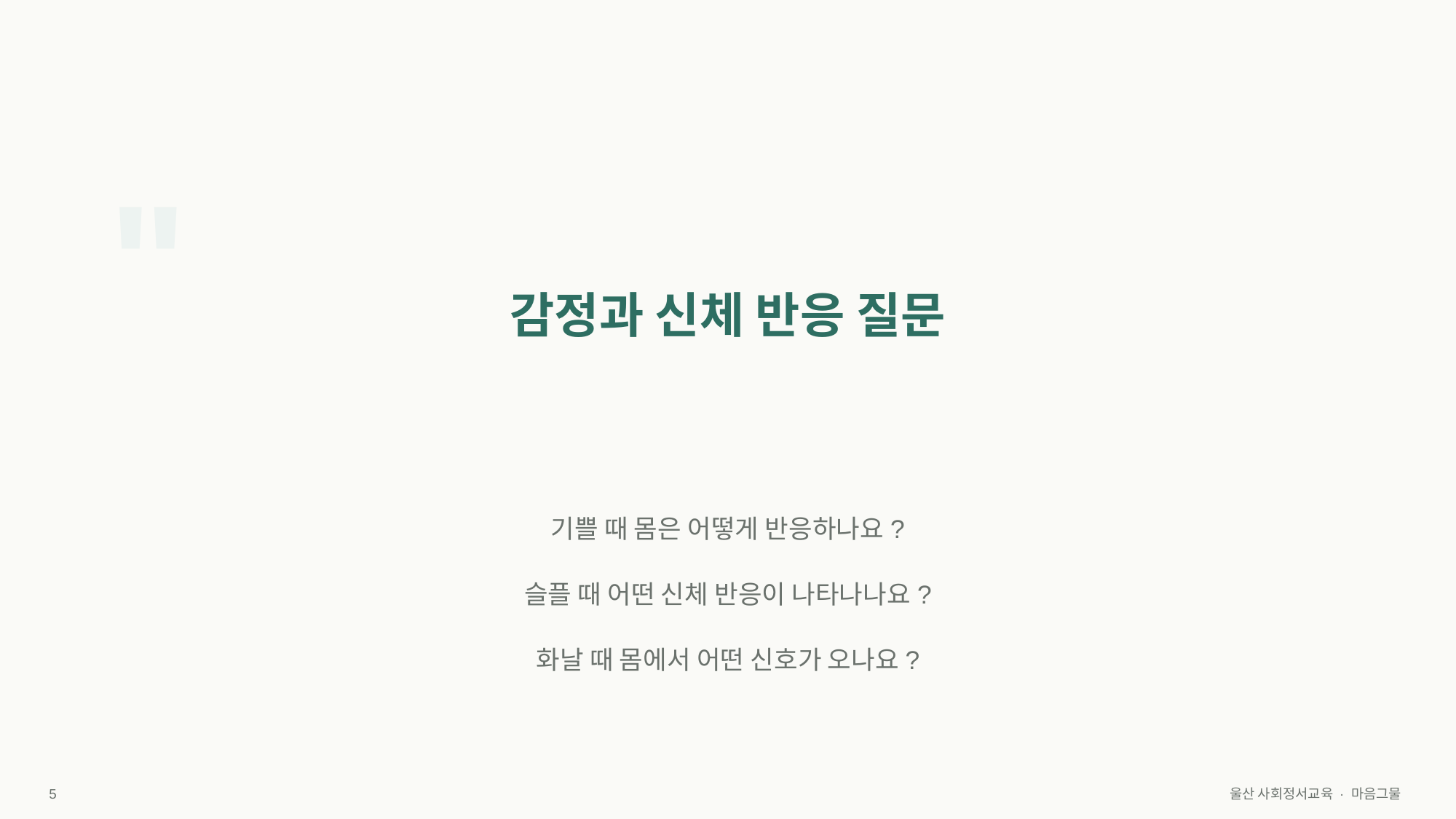

"
감정과 신체 반응 질문
기쁠 때 몸은 어떻게 반응하나요?
슬플 때 어떤 신체 반응이 나타나나요?
화날 때 몸에서 어떤 신호가 오나요?
5
울산 사회정서교육 · 마음그물